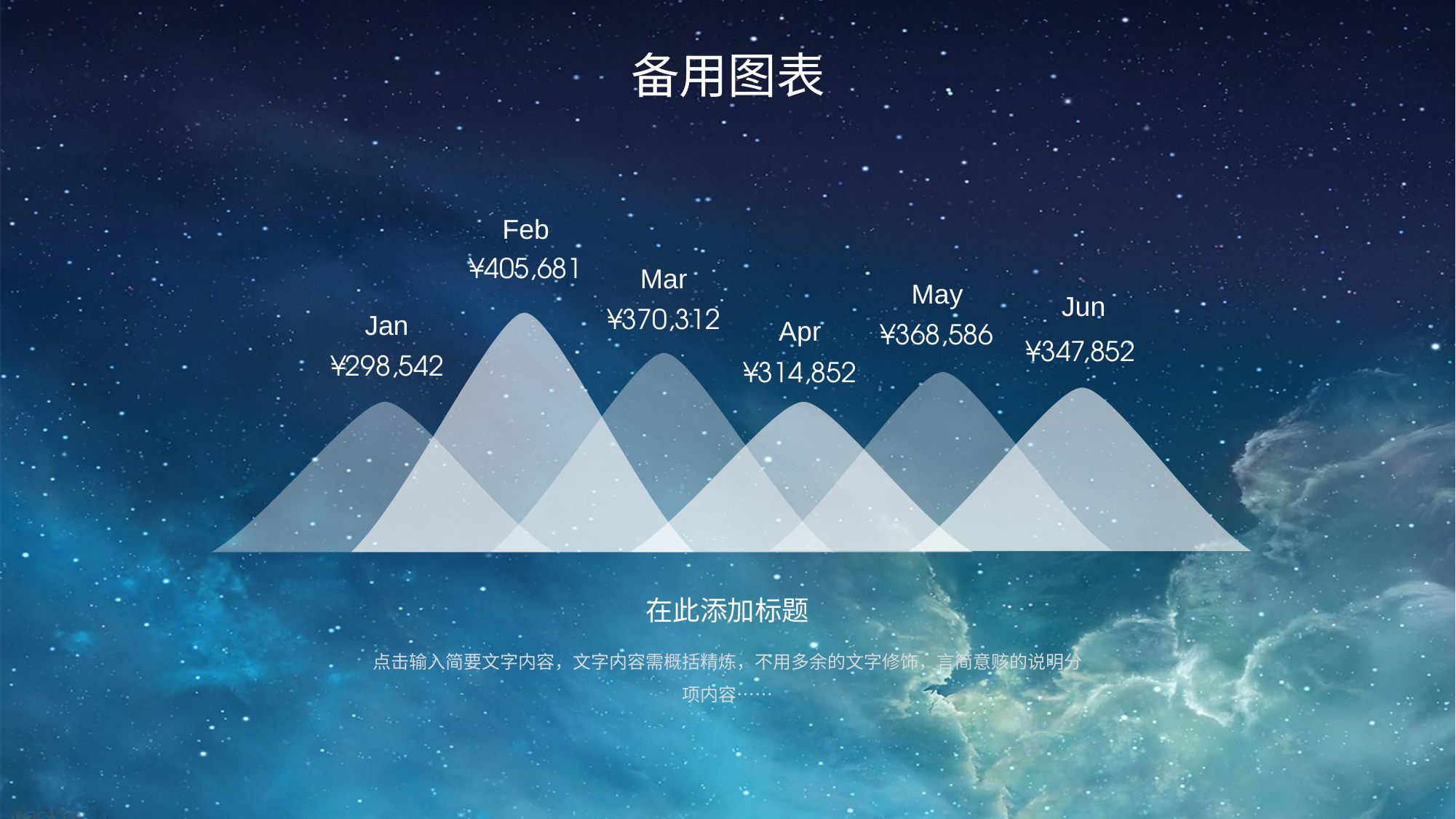

备用图表
Feb
¥405,681
Mar
¥370,312
May
¥368,586
Jun
¥347,852
Jan
¥298,542
Apr
¥314,852

在此添加标题
点击输入简要文字内容，文字内容需概括精炼，不用多余的文字修饰，言简意赅的说明分项内容……